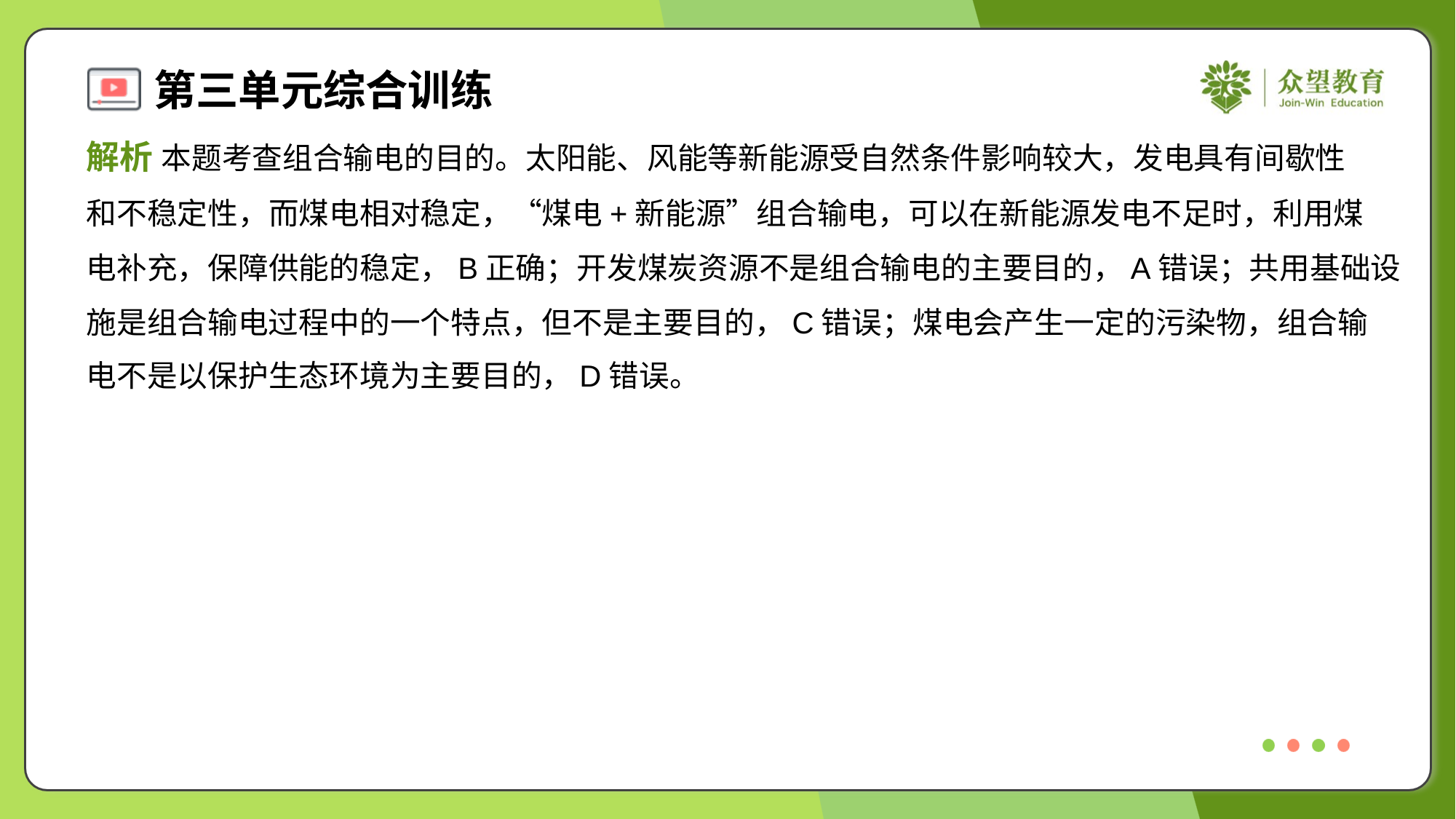

解析 本题考查组合输电的目的。太阳能、风能等新能源受自然条件影响较大，发电具有间歇性
和不稳定性，而煤电相对稳定，“煤电+新能源”组合输电，可以在新能源发电不足时，利用煤
电补充，保障供能的稳定，B正确；开发煤炭资源不是组合输电的主要目的，A错误；共用基础设
施是组合输电过程中的一个特点，但不是主要目的，C错误；煤电会产生一定的污染物，组合输
电不是以保护生态环境为主要目的，D错误。